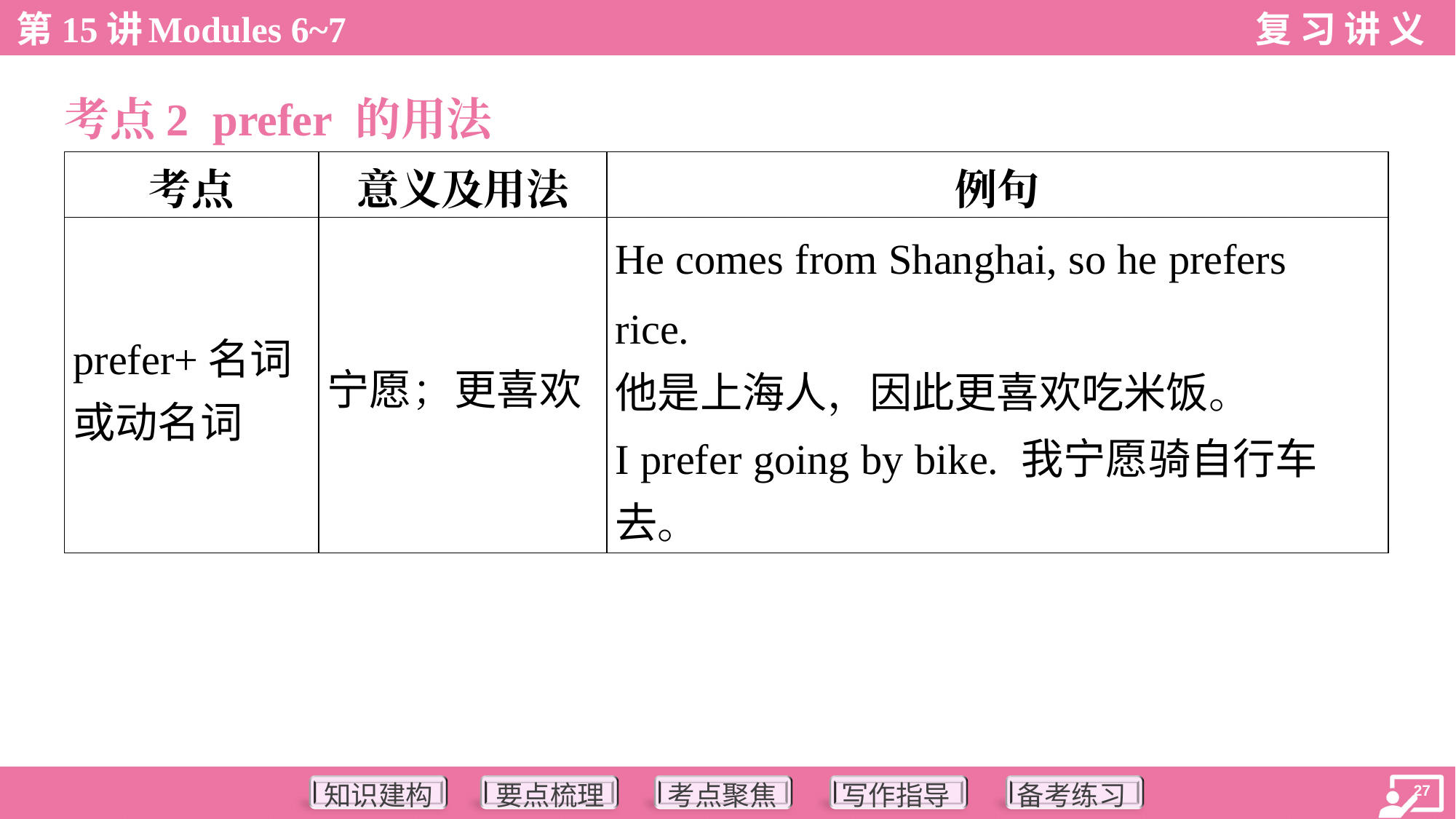

考点2  prefer 的用法
| 考点 | 意义及用法 | 例句 |
| --- | --- | --- |
| prefer+名词 或动名词 | 宁愿；更喜欢 | He comes from Shanghai, so he prefers rice. 他是上海人，因此更喜欢吃米饭。 I prefer going by bike. 我宁愿骑自行车 去。 |